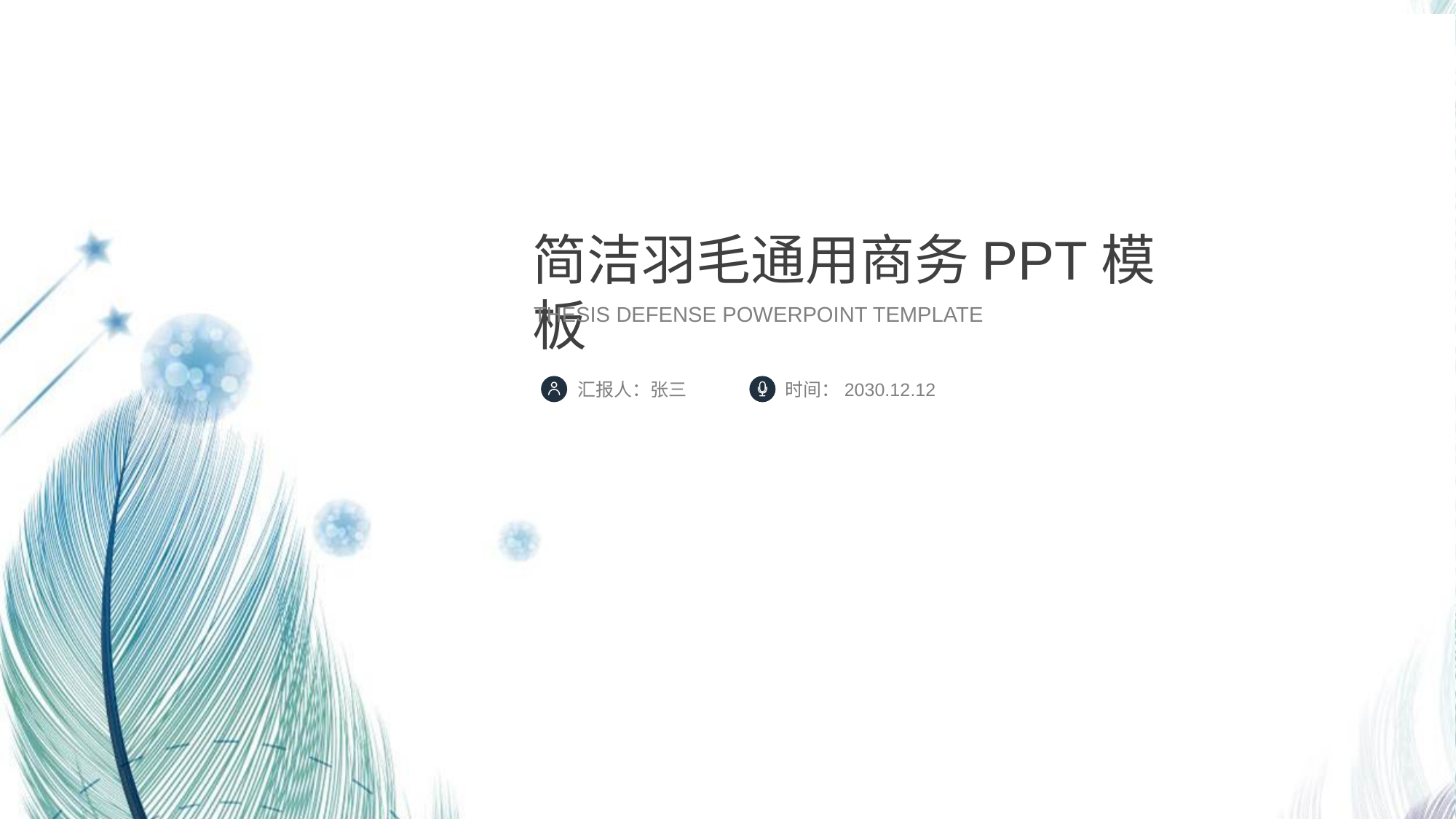

简洁羽毛通用商务PPT模板
THESIS DEFENSE POWERPOINT TEMPLATE
汇报人：张三
时间：2030.12.12